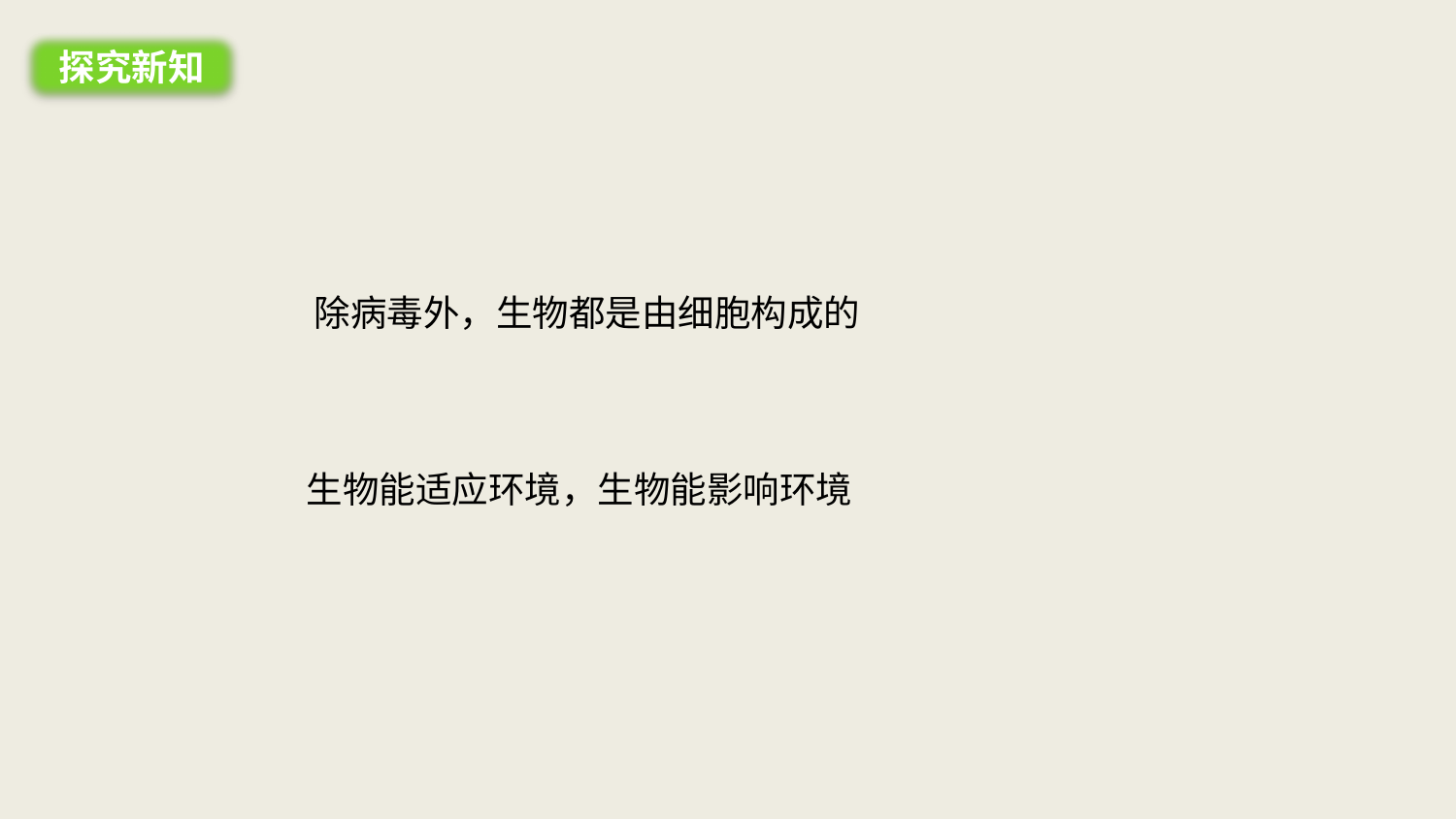

探究新知

除病毒外，生物都是由细胞构成的
生物能适应环境，生物能影响环境